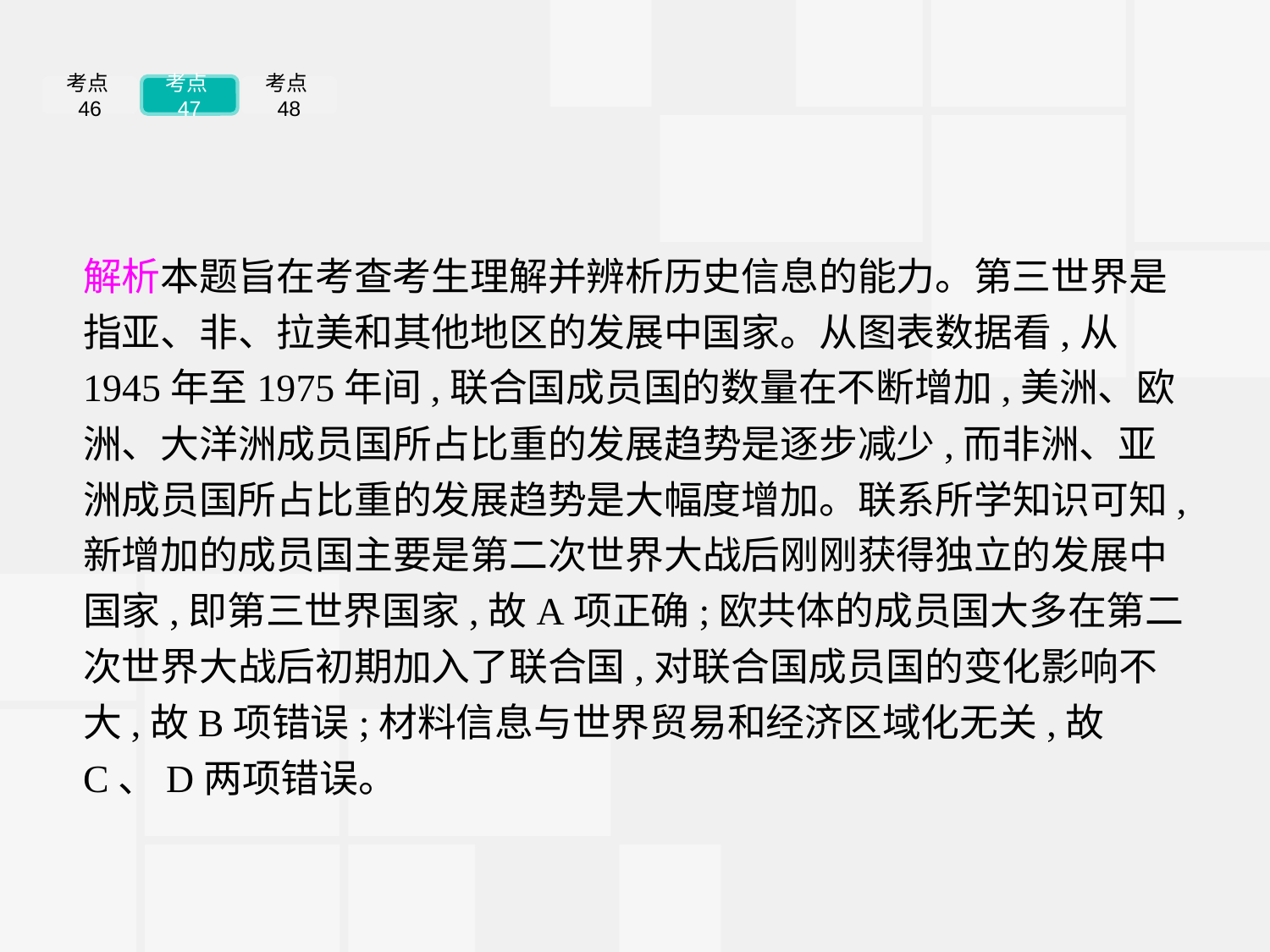

考点46
考点47
考点48
解析本题旨在考查考生理解并辨析历史信息的能力。第三世界是指亚、非、拉美和其他地区的发展中国家。从图表数据看,从1945年至1975年间,联合国成员国的数量在不断增加,美洲、欧洲、大洋洲成员国所占比重的发展趋势是逐步减少,而非洲、亚洲成员国所占比重的发展趋势是大幅度增加。联系所学知识可知,新增加的成员国主要是第二次世界大战后刚刚获得独立的发展中国家,即第三世界国家,故A项正确;欧共体的成员国大多在第二次世界大战后初期加入了联合国,对联合国成员国的变化影响不大,故B项错误;材料信息与世界贸易和经济区域化无关,故C、D两项错误。